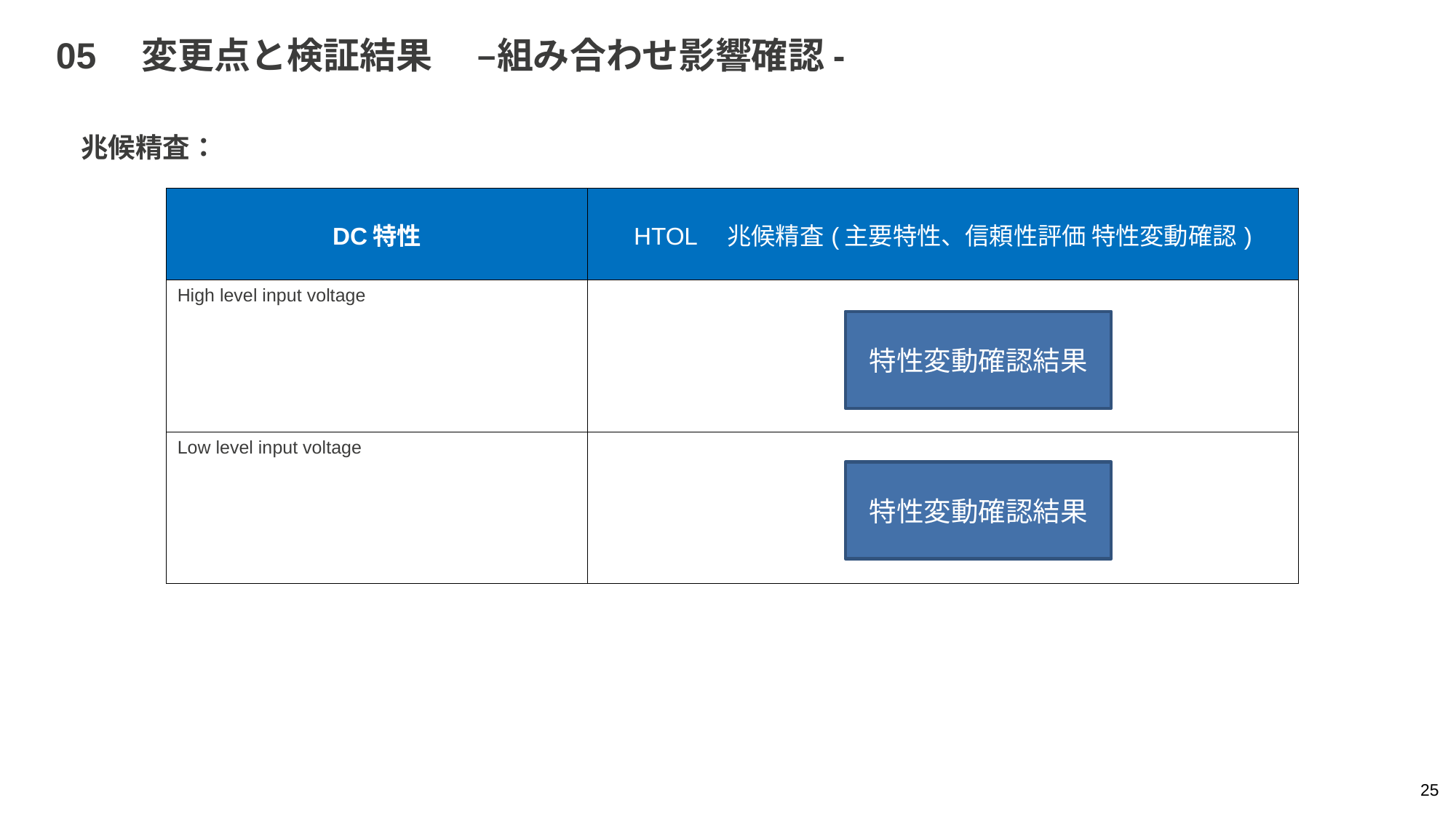

# 05　変更点と検証結果　 –組み合わせ影響確認-
兆候精査：
| DC特性 | HTOL　兆候精査(主要特性、信頼性評価 特性変動確認) |
| --- | --- |
| High level input voltage |  |
| Low level input voltage |  |
特性変動確認結果
特性変動確認結果